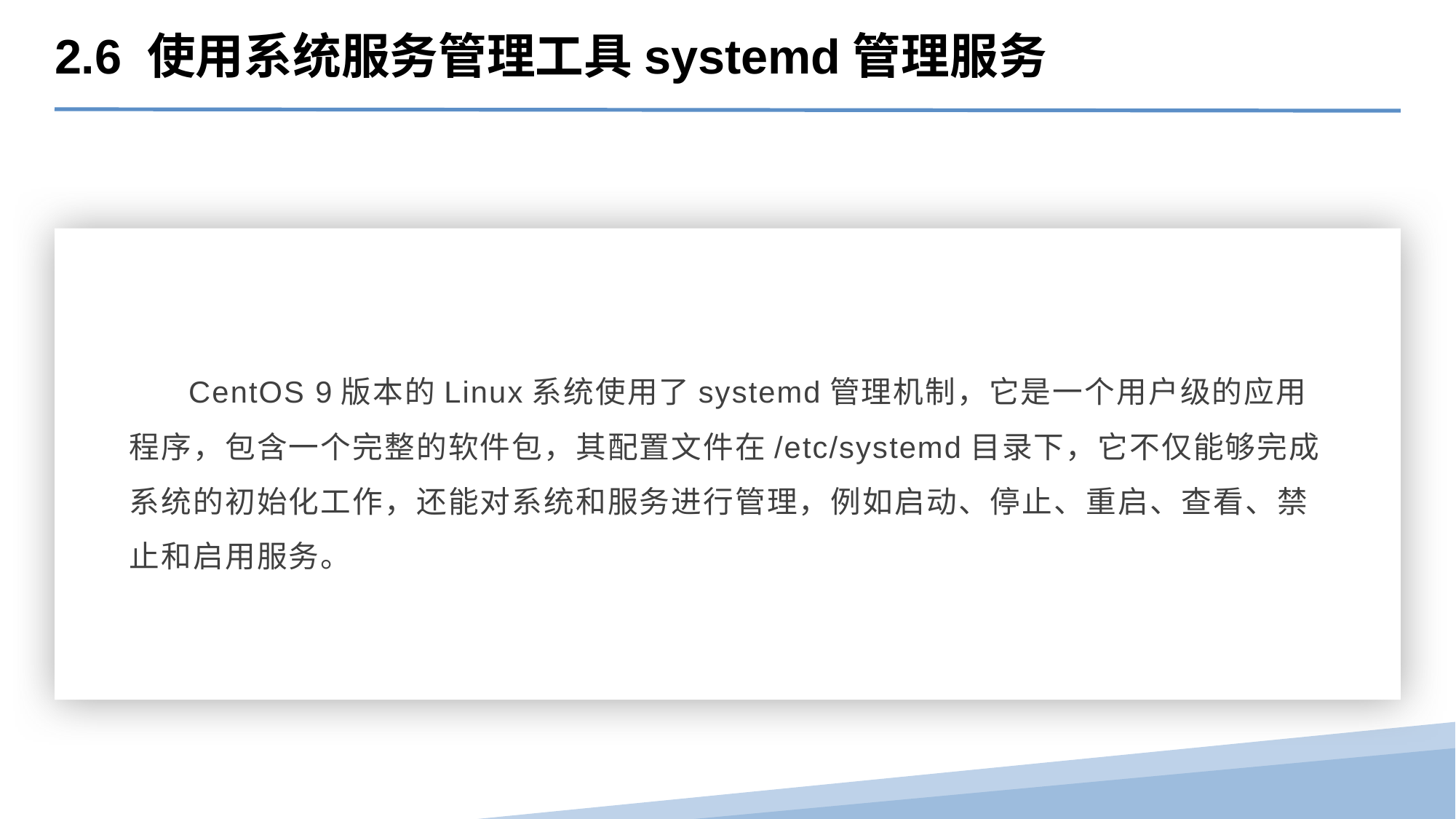

2.6 使用系统服务管理工具systemd管理服务

      CentOS 9版本的Linux系统使用了systemd管理机制，它是一个用户级的应用程序，包含一个完整的软件包，其配置文件在/etc/systemd目录下，它不仅能够完成系统的初始化工作，还能对系统和服务进行管理，例如启动、停止、重启、查看、禁止和启用服务。